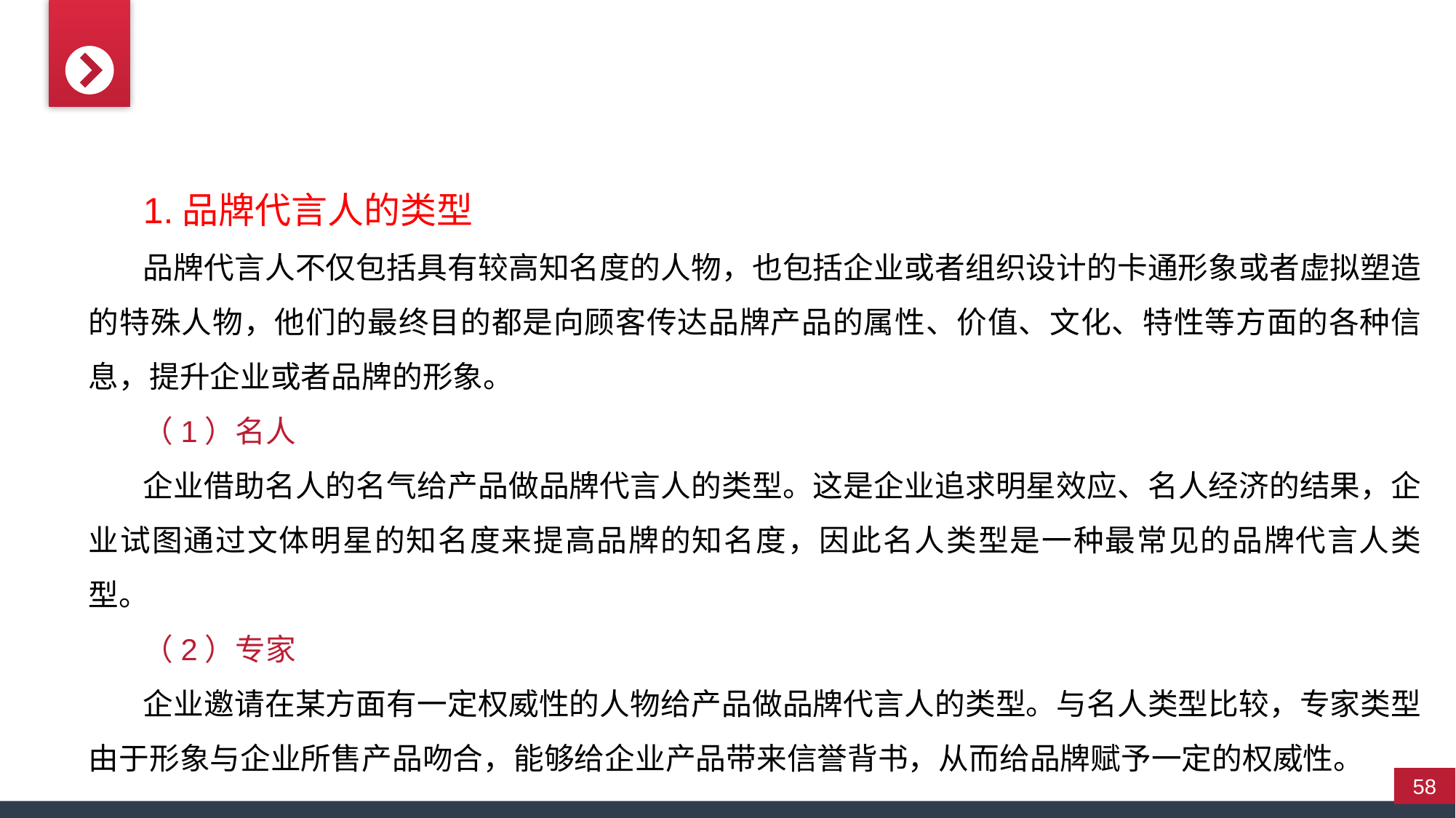

1.品牌代言人的类型
品牌代言人不仅包括具有较高知名度的人物，也包括企业或者组织设计的卡通形象或者虚拟塑造的特殊人物，他们的最终目的都是向顾客传达品牌产品的属性、价值、文化、特性等方面的各种信息，提升企业或者品牌的形象。
（1）名人
企业借助名人的名气给产品做品牌代言人的类型。这是企业追求明星效应、名人经济的结果，企业试图通过文体明星的知名度来提高品牌的知名度，因此名人类型是一种最常见的品牌代言人类型。
（2）专家
企业邀请在某方面有一定权威性的人物给产品做品牌代言人的类型。与名人类型比较，专家类型由于形象与企业所售产品吻合，能够给企业产品带来信誉背书，从而给品牌赋予一定的权威性。